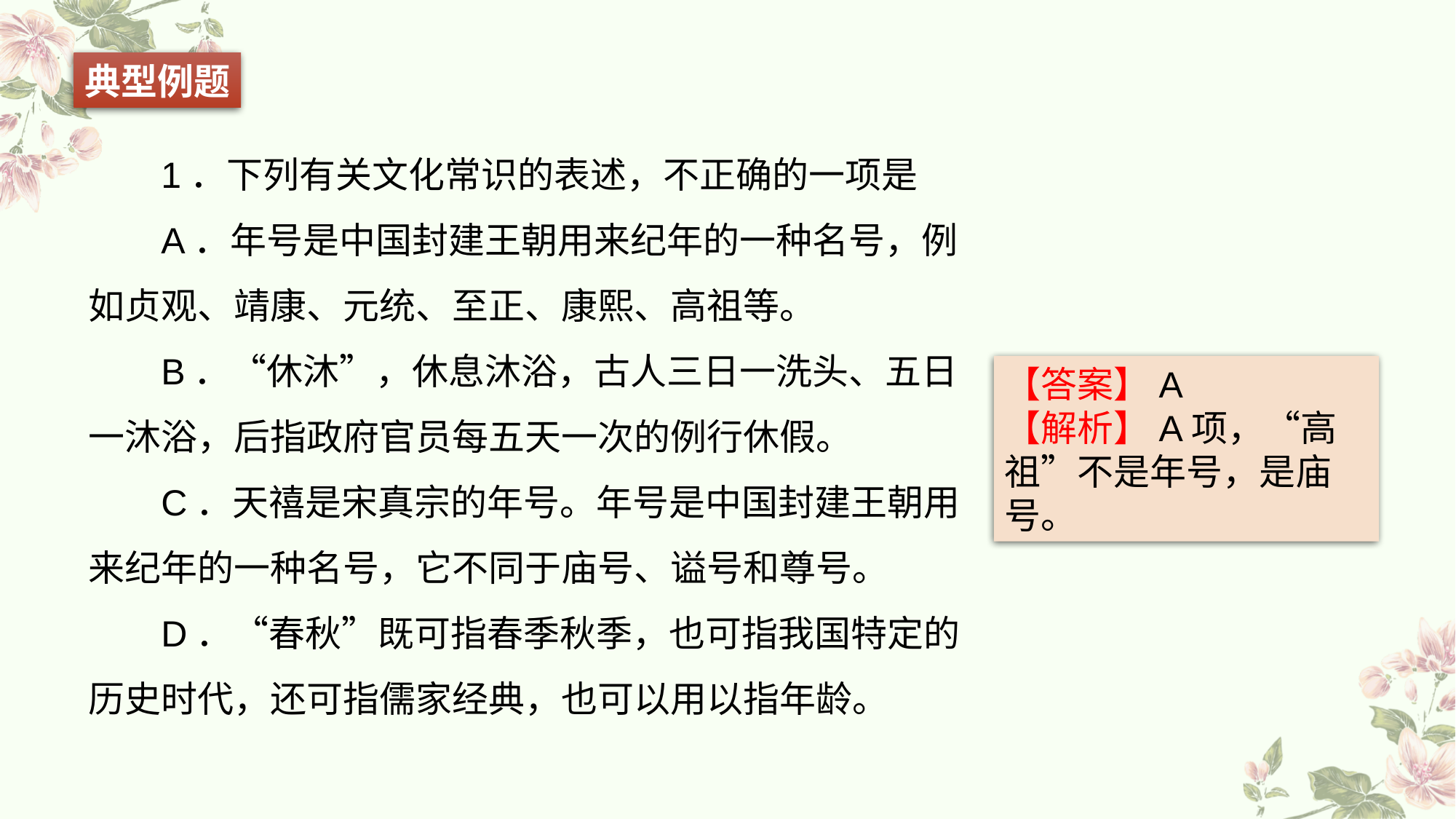

典型例题
1．下列有关文化常识的表述，不正确的一项是
A．年号是中国封建王朝用来纪年的一种名号，例如贞观、靖康、元统、至正、康熙、高祖等。
B．“休沐”，休息沐浴，古人三日一洗头、五日一沐浴，后指政府官员每五天一次的例行休假。
C．天禧是宋真宗的年号。年号是中国封建王朝用来纪年的一种名号，它不同于庙号、谥号和尊号。
D．“春秋”既可指春季秋季，也可指我国特定的历史时代，还可指儒家经典，也可以用以指年龄。
【答案】A
【解析】A项，“高祖”不是年号，是庙号。